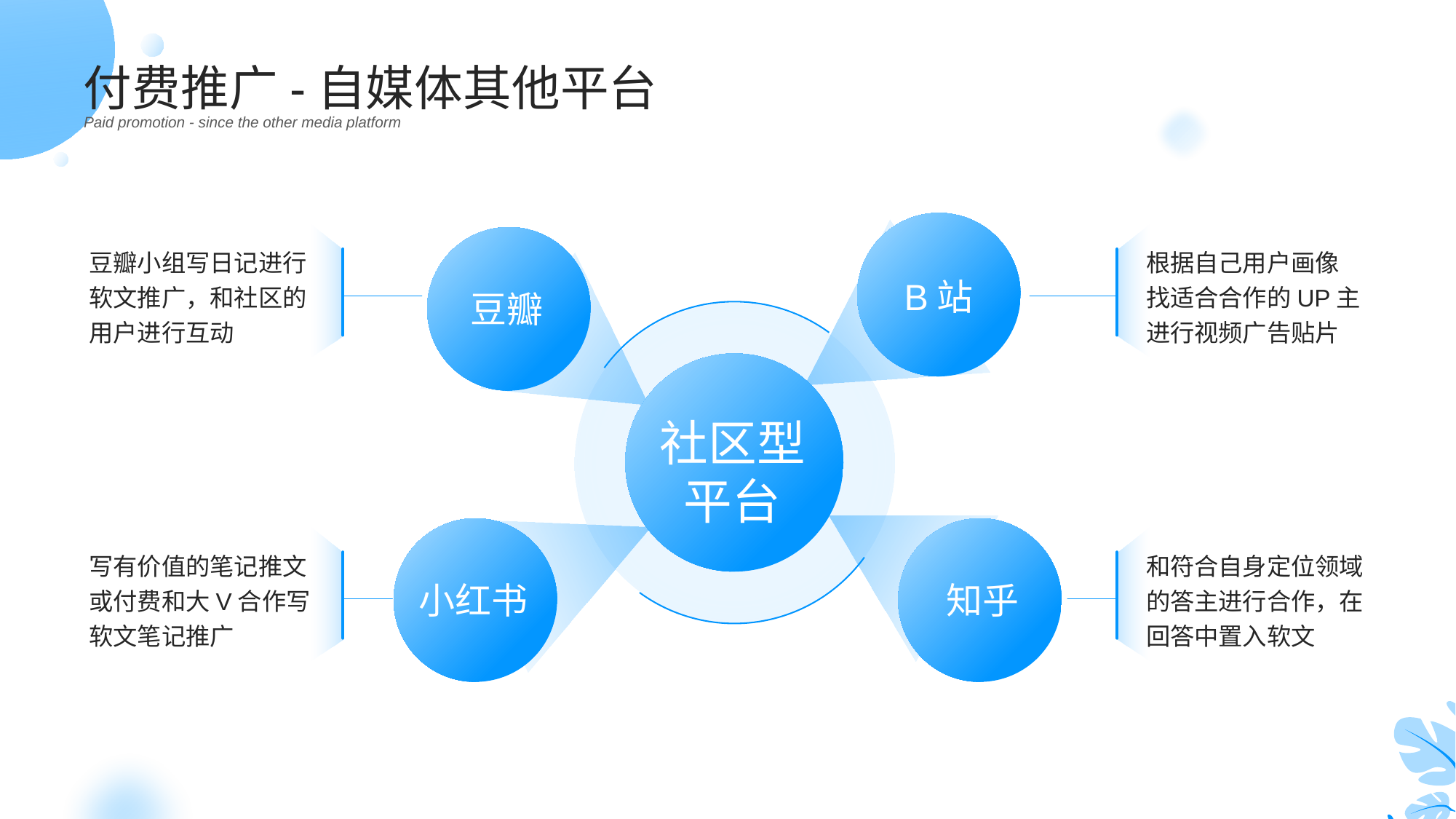

付费推广-自媒体其他平台

Paid promotion - since the other media platform

B站

豆瓣
豆瓣小组写日记进行软文推广，和社区的用户进行互动
根据自己用户画像
找适合合作的UP主
进行视频广告贴片

社区型平台

小红书

知乎

写有价值的笔记推文或付费和大V合作写软文笔记推广
和符合自身定位领域的答主进行合作，在回答中置入软文